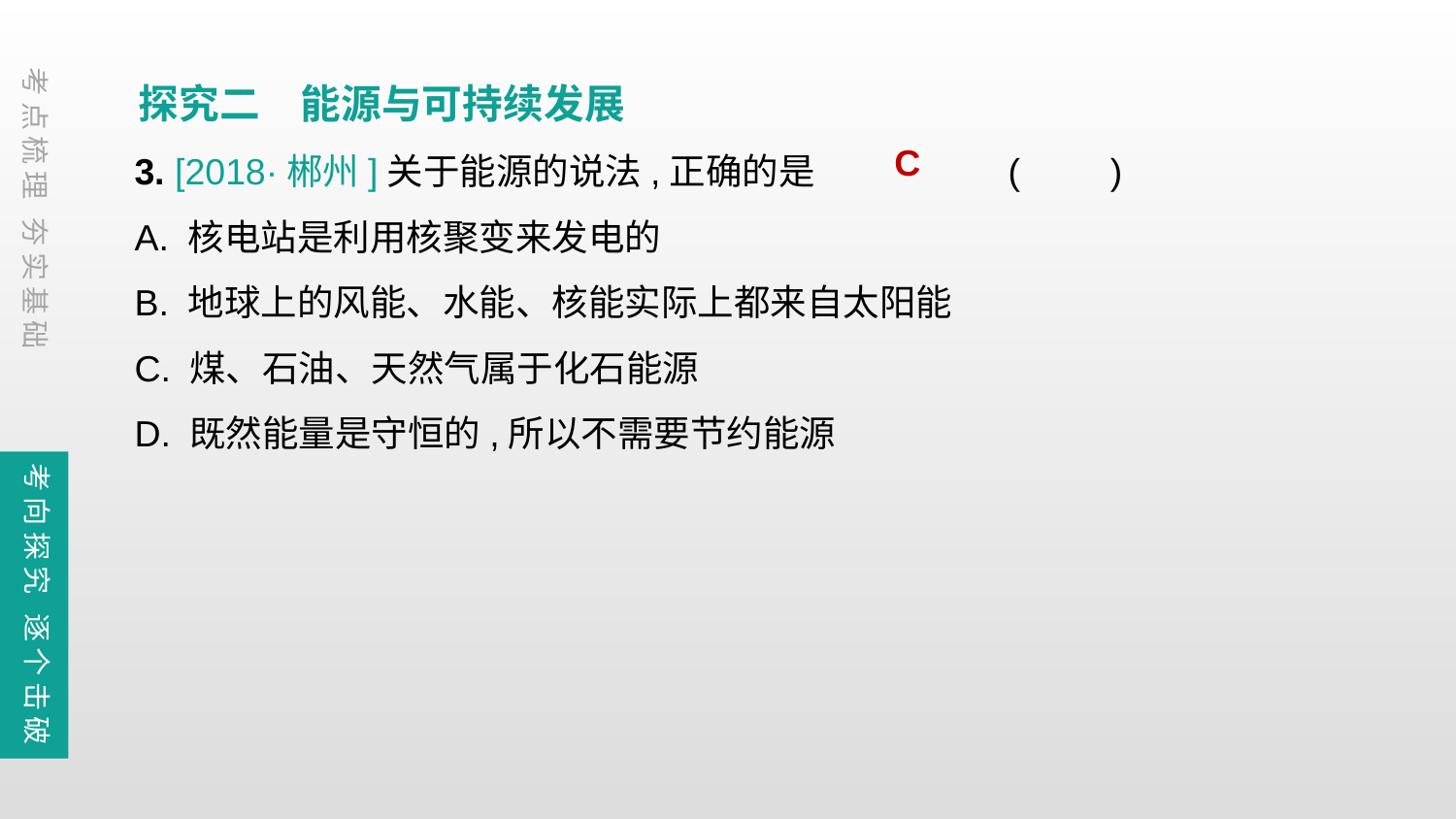

探究二　能源与可持续发展
考点梳理 夯实基础
3. [2018·郴州]关于能源的说法,正确的是		(　　)
A. 核电站是利用核聚变来发电的
B. 地球上的风能、水能、核能实际上都来自太阳能
C. 煤、石油、天然气属于化石能源
D. 既然能量是守恒的,所以不需要节约能源
C

考向探究 逐个击破